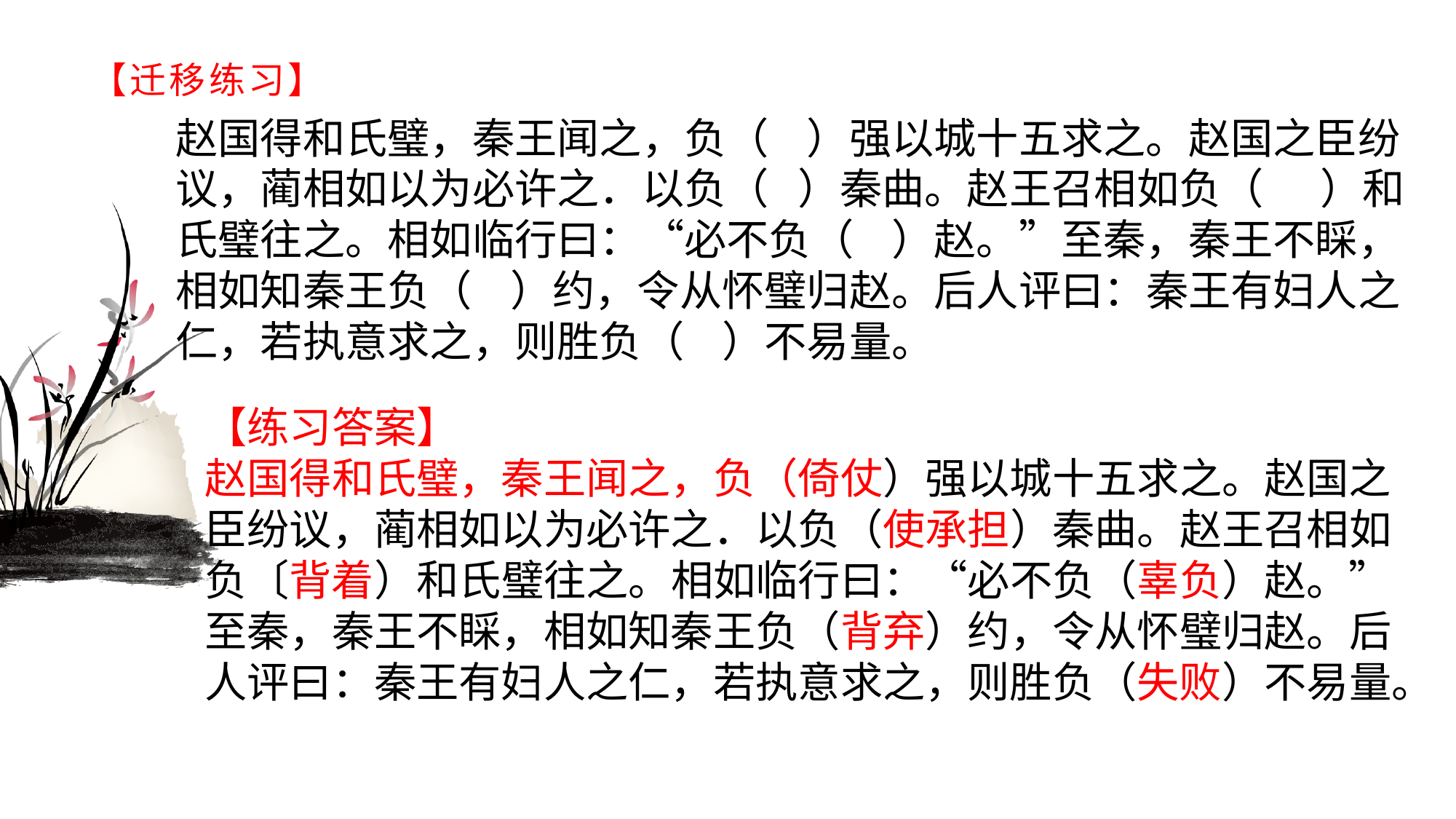

# 【迁移练习】
赵国得和氏璧，秦王闻之，负（    ）强以城十五求之。赵国之臣纷议，蔺相如以为必许之．以负（   ）秦曲。赵王召相如负（      ）和氏璧往之。相如临行曰：“必不负（    ）赵。”至秦，秦王不睬，相如知秦王负（    ）约，令从怀璧归赵。后人评曰：秦王有妇人之仁，若执意求之，则胜负（    ）不易量。
【练习答案】赵国得和氏璧，秦王闻之，负（倚仗）强以城十五求之。赵国之臣纷议，蔺相如以为必许之．以负（使承担）秦曲。赵王召相如负〔背着）和氏璧往之。相如临行曰：“必不负（辜负）赵。”至秦，秦王不睬，相如知秦王负（背弃）约，令从怀璧归赵。后人评曰：秦王有妇人之仁，若执意求之，则胜负（失败）不易量。